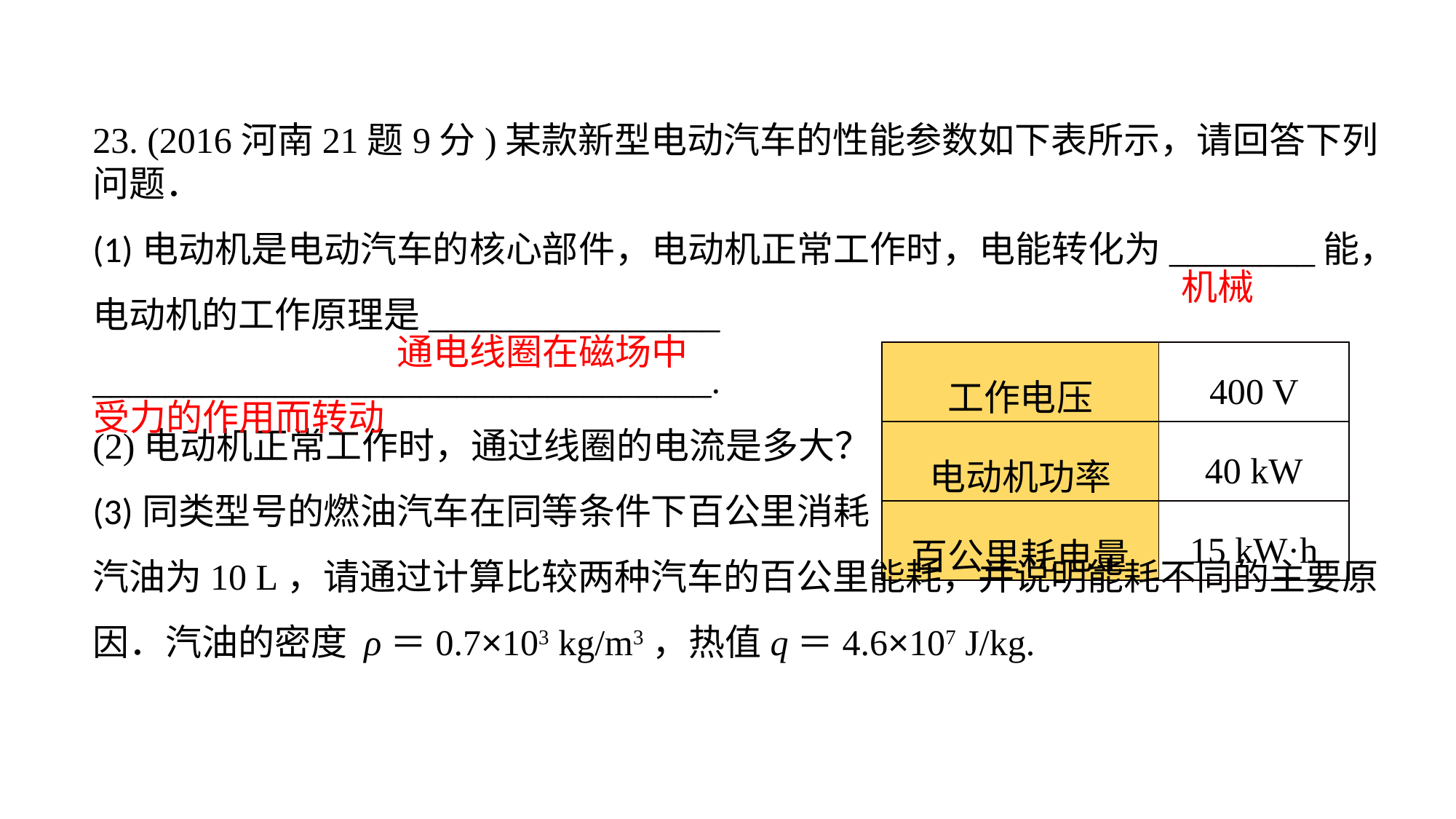

23. (2016河南21题9分)某款新型电动汽车的性能参数如下表所示，请回答下列问题．(1)电动机是电动汽车的核心部件，电动机正常工作时，电能转化为________能，电动机的工作原理是________________
__________________________________.(2)电动机正常工作时，通过线圈的电流是多大？(3)同类型号的燃油汽车在同等条件下百公里消耗
汽油为10 L，请通过计算比较两种汽车的百公里能耗，并说明能耗不同的主要原因．汽油的密度 ρ＝0.7×103 kg/m3，热值q＝4.6×107 J/kg.
机械
                                    通电线圈在磁场中
受力的作用而转动
| 工作电压 | 400 V |
| --- | --- |
| 电动机功率 | 40 kW |
| 百公里耗电量 | 15 kW·h |